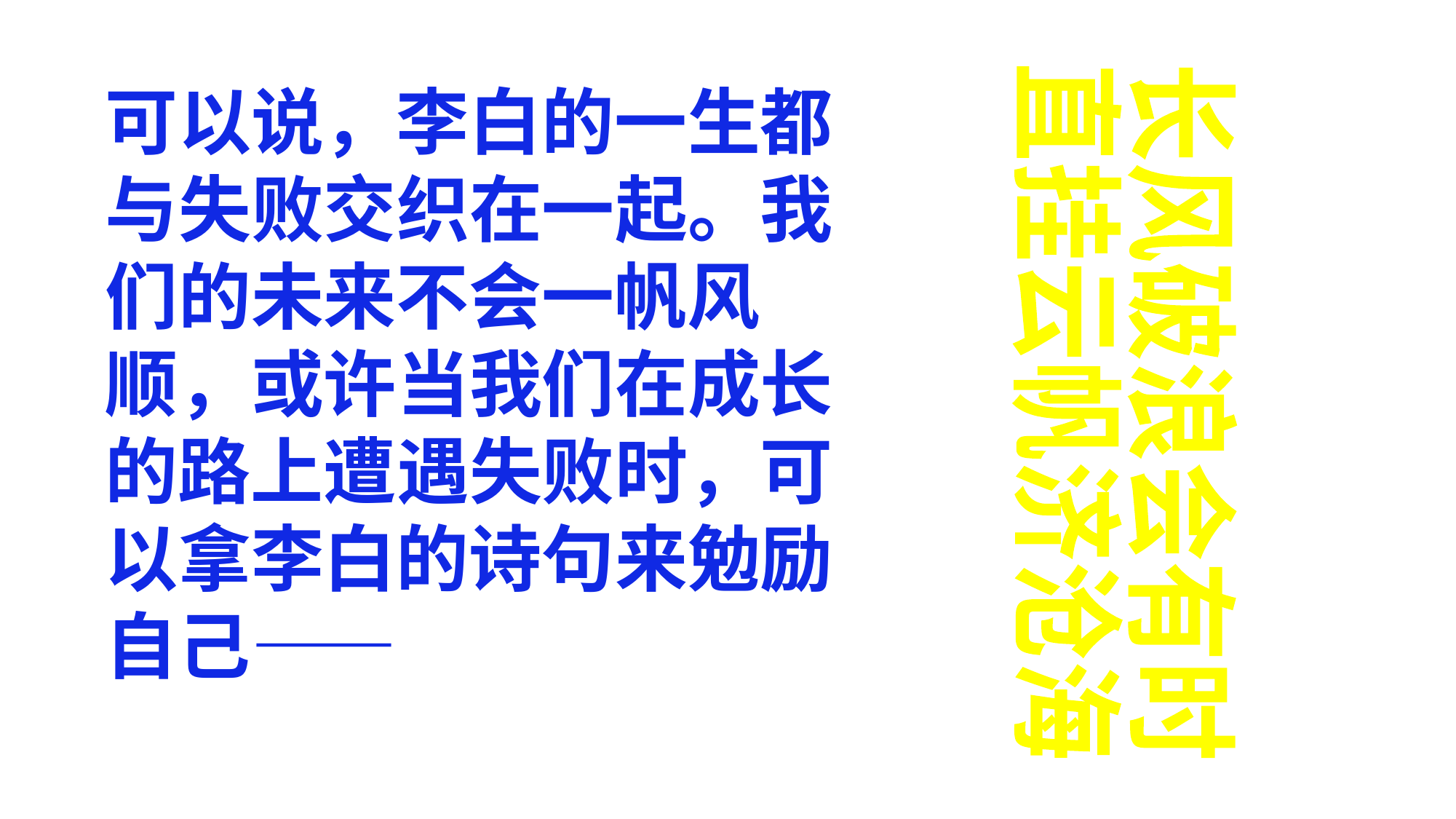

可以说，李白的一生都与失败交织在一起。我们的未来不会一帆风顺，或许当我们在成长的路上遭遇失败时，可以拿李白的诗句来勉励自己——
长风破浪会有时
直挂云帆济沧海